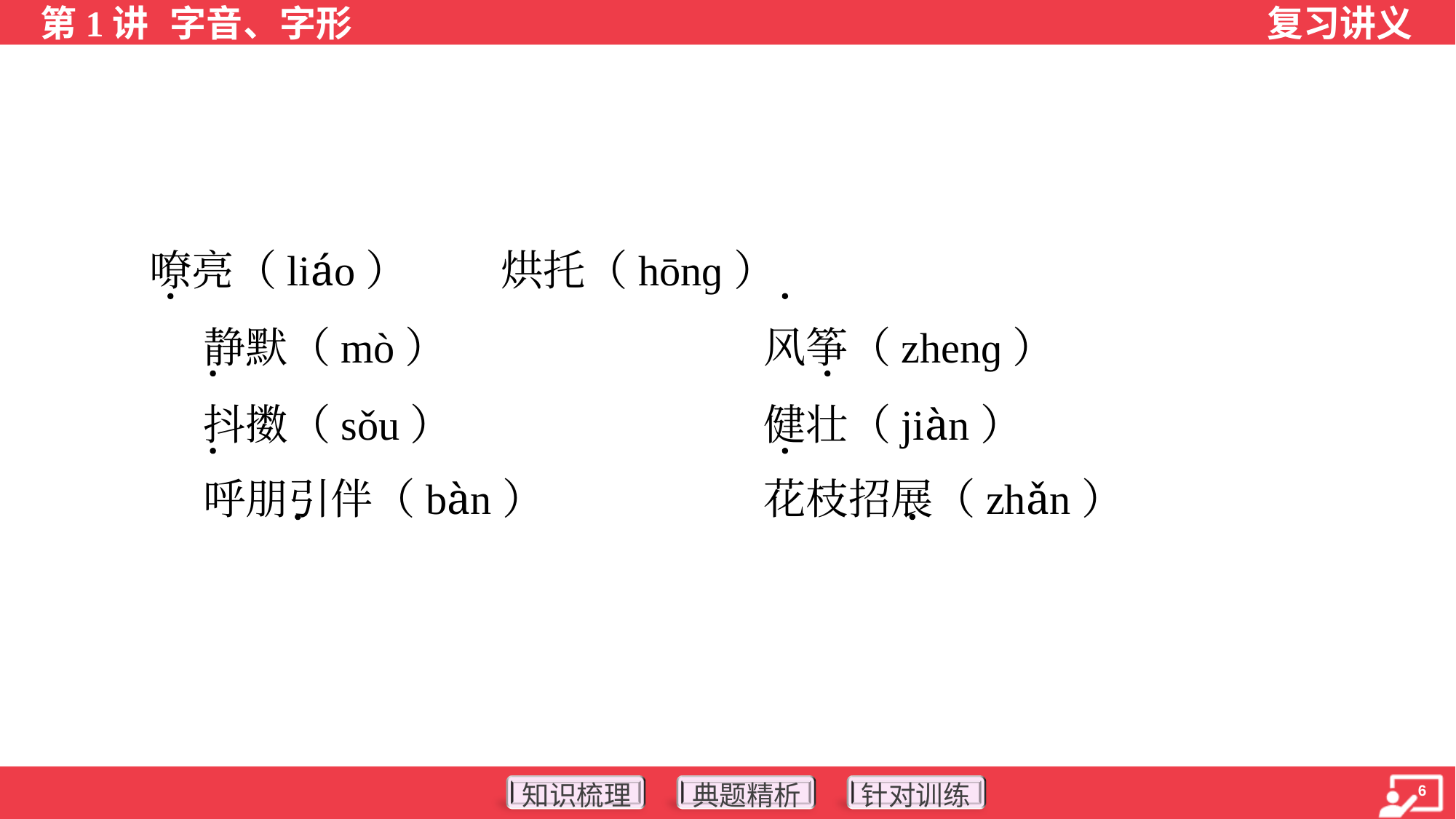

嘹亮（liáo）	烘托（hōnɡ）
    静默（mò）	风筝（zhenɡ）
    抖擞（sǒu）	健壮（jiàn）
    呼朋引伴（bàn）	花枝招展（zhǎn）